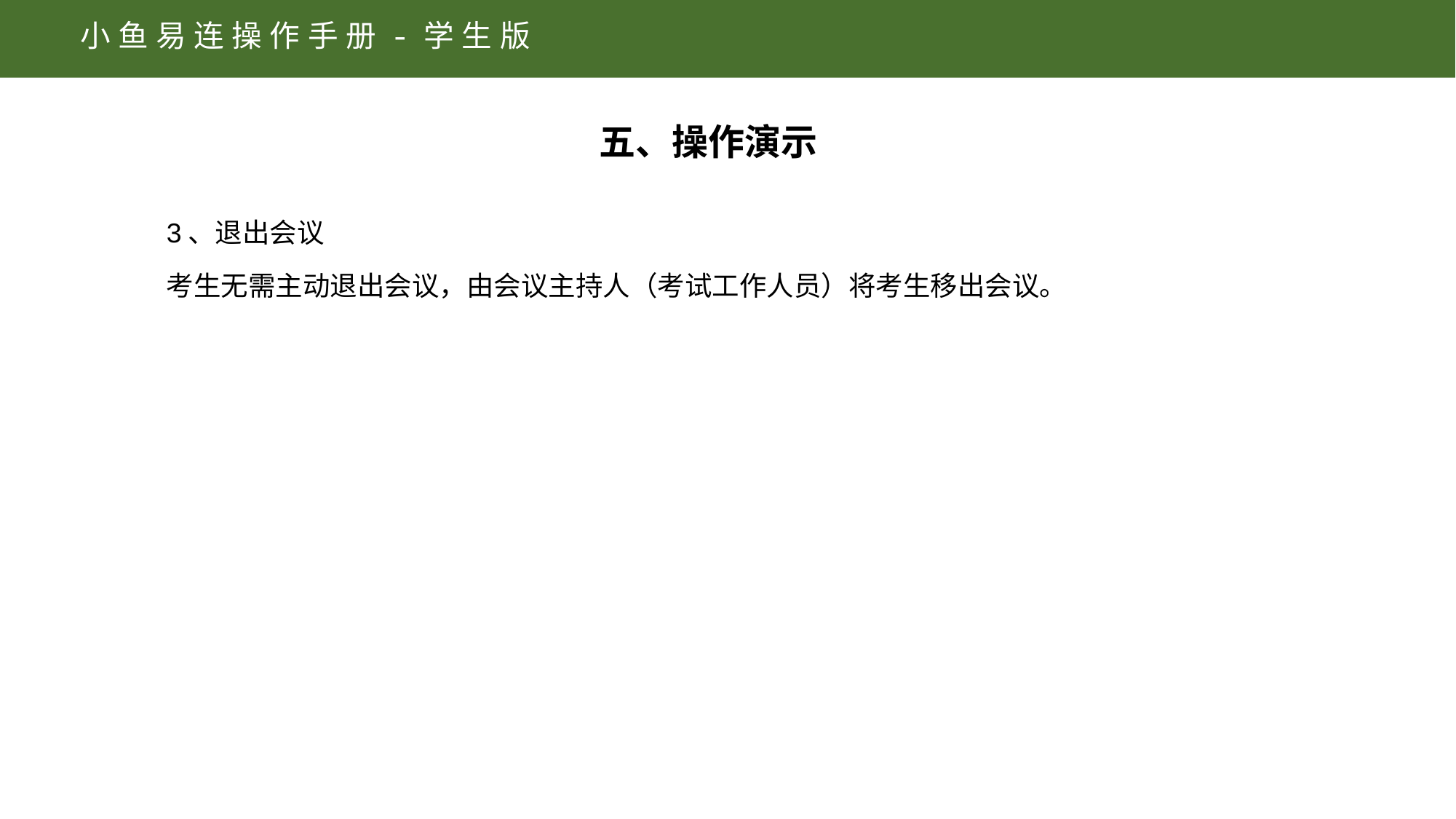

小鱼易连操作手册-学生版
五、操作演示
3、退出会议
考生无需主动退出会议，由会议主持人（考试工作人员）将考生移出会议。